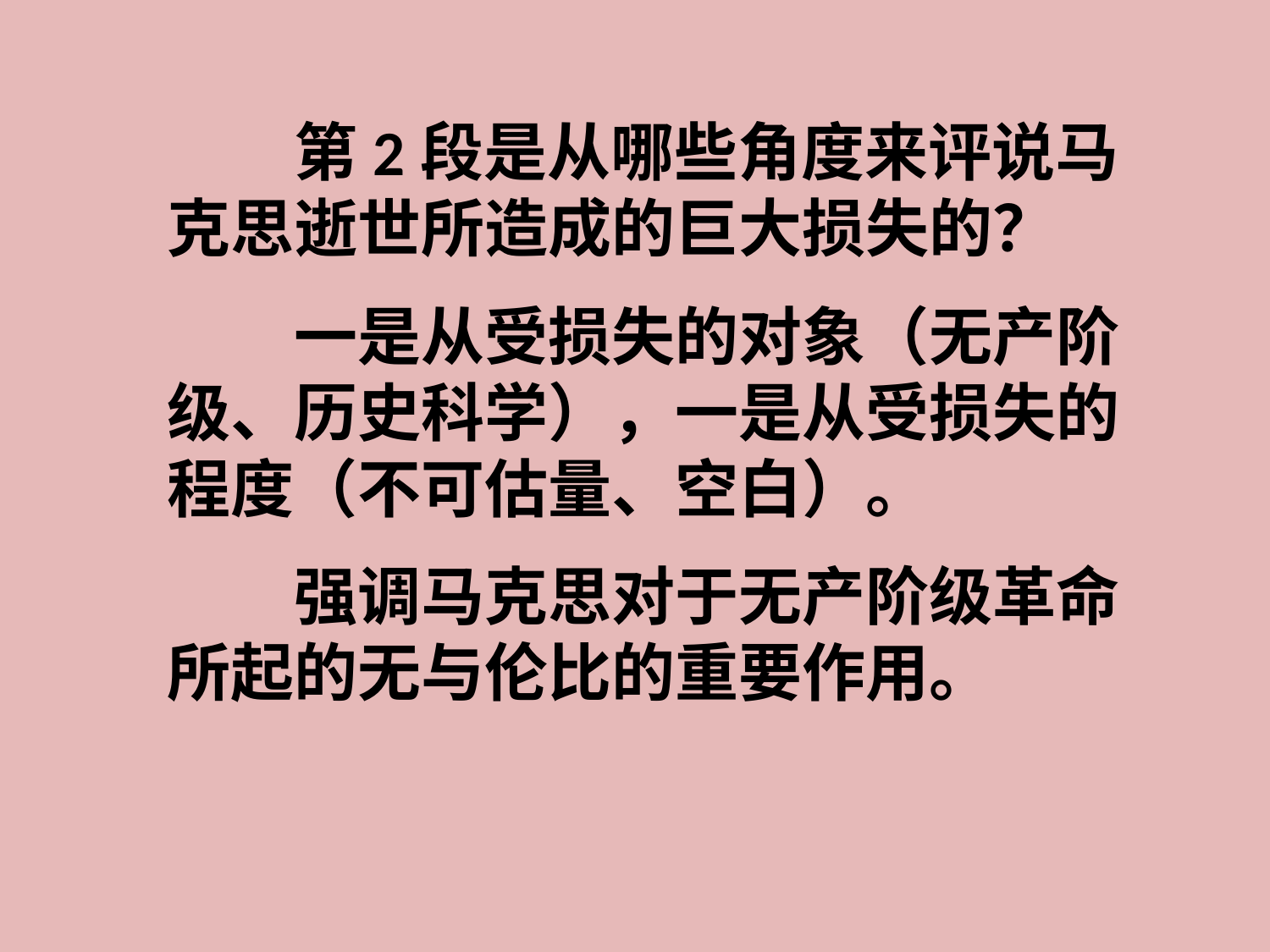

第2段是从哪些角度来评说马克思逝世所造成的巨大损失的？
　　一是从受损失的对象（无产阶级、历史科学），一是从受损失的程度（不可估量、空白）。
　　强调马克思对于无产阶级革命所起的无与伦比的重要作用。